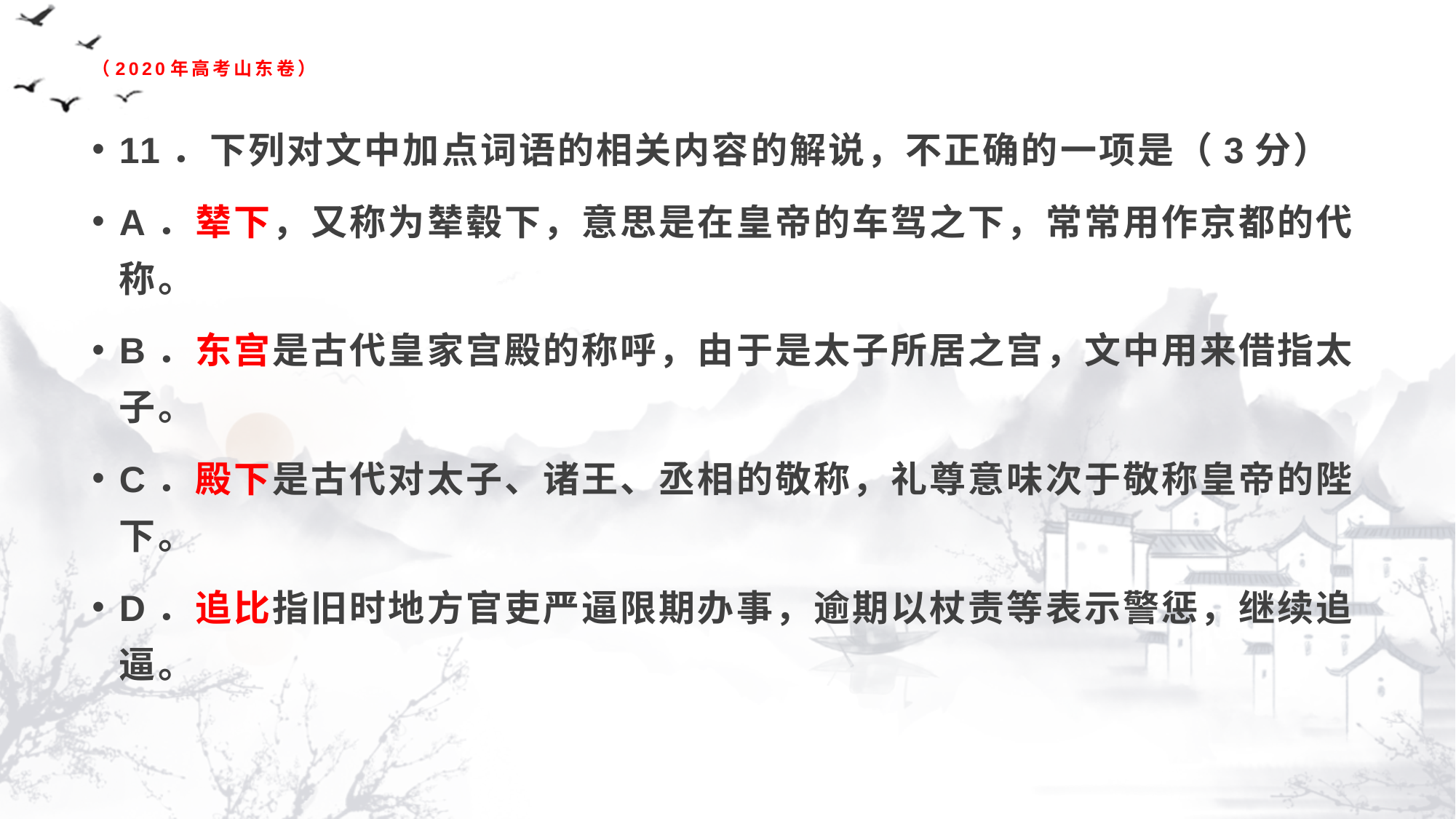

# （2020年高考山东卷）
11．下列对文中加点词语的相关内容的解说，不正确的一项是（3分）
A．辇下，又称为辇毂下，意思是在皇帝的车驾之下，常常用作京都的代称。
B．东宫是古代皇家宫殿的称呼，由于是太子所居之宫，文中用来借指太子。
C．殿下是古代对太子、诸王、丞相的敬称，礼尊意味次于敬称皇帝的陛下。
D．追比指旧时地方官吏严逼限期办事，逾期以杖责等表示警惩，继续追逼。